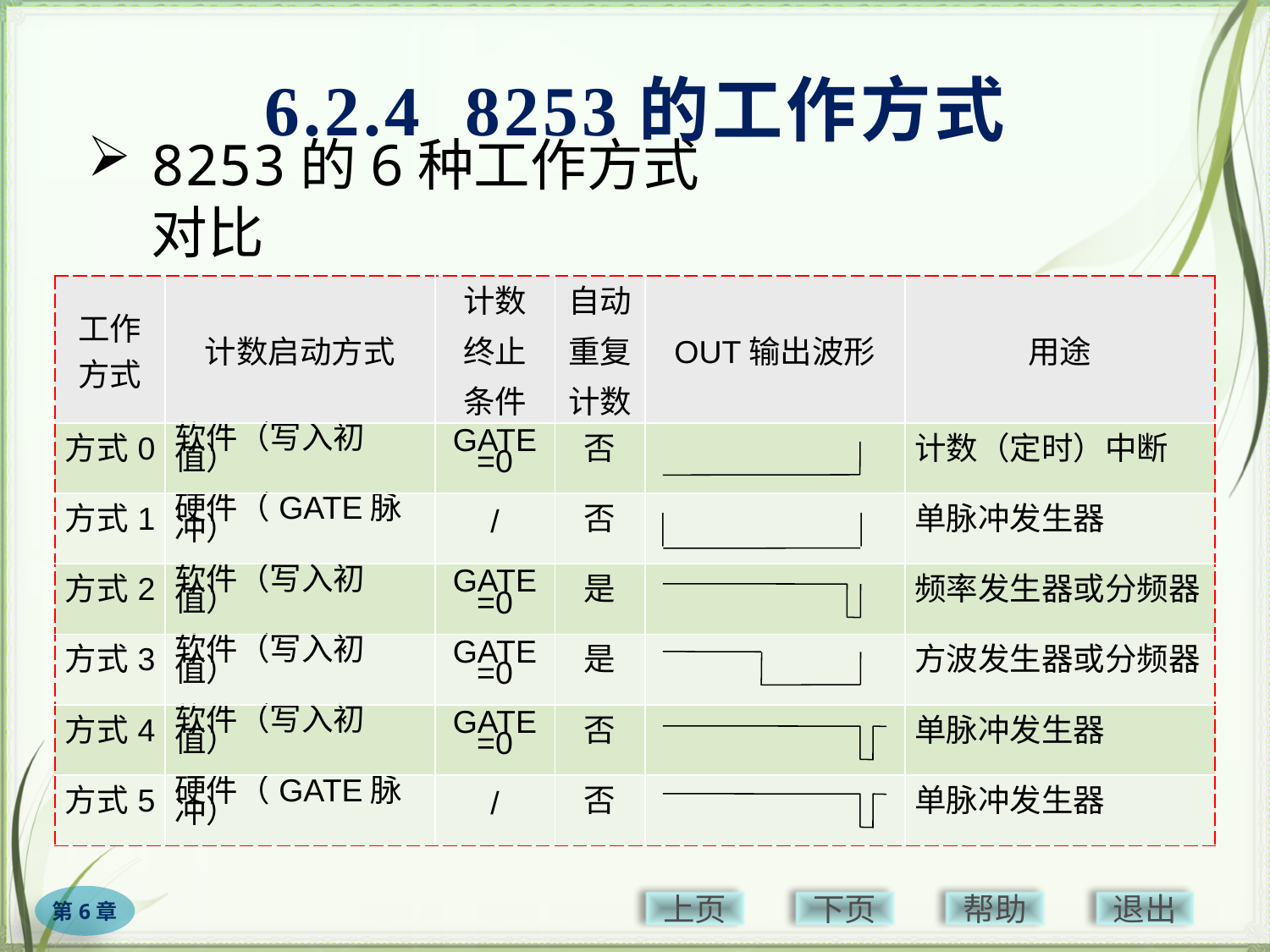

6.2.4  8253的工作方式
# 8253的6种工作方式对比
| 工作方式 | 计数启动方式 | 计数 终止 条件 | 自动 重复 计数 | OUT输出波形 | 用途 |
| --- | --- | --- | --- | --- | --- |
| 方式0 | 软件（写入初值） | GATE=0 | 否 |  | 计数（定时）中断 |
| 方式1 | 硬件（GATE脉冲） | / | 否 |  | 单脉冲发生器 |
| 方式2 | 软件（写入初值） | GATE=0 | 是 |  | 频率发生器或分频器 |
| 方式3 | 软件（写入初值） | GATE=0 | 是 |  | 方波发生器或分频器 |
| 方式4 | 软件（写入初值） | GATE=0 | 否 |  | 单脉冲发生器 |
| 方式5 | 硬件（GATE脉冲） | / | 否 |  | 单脉冲发生器 |